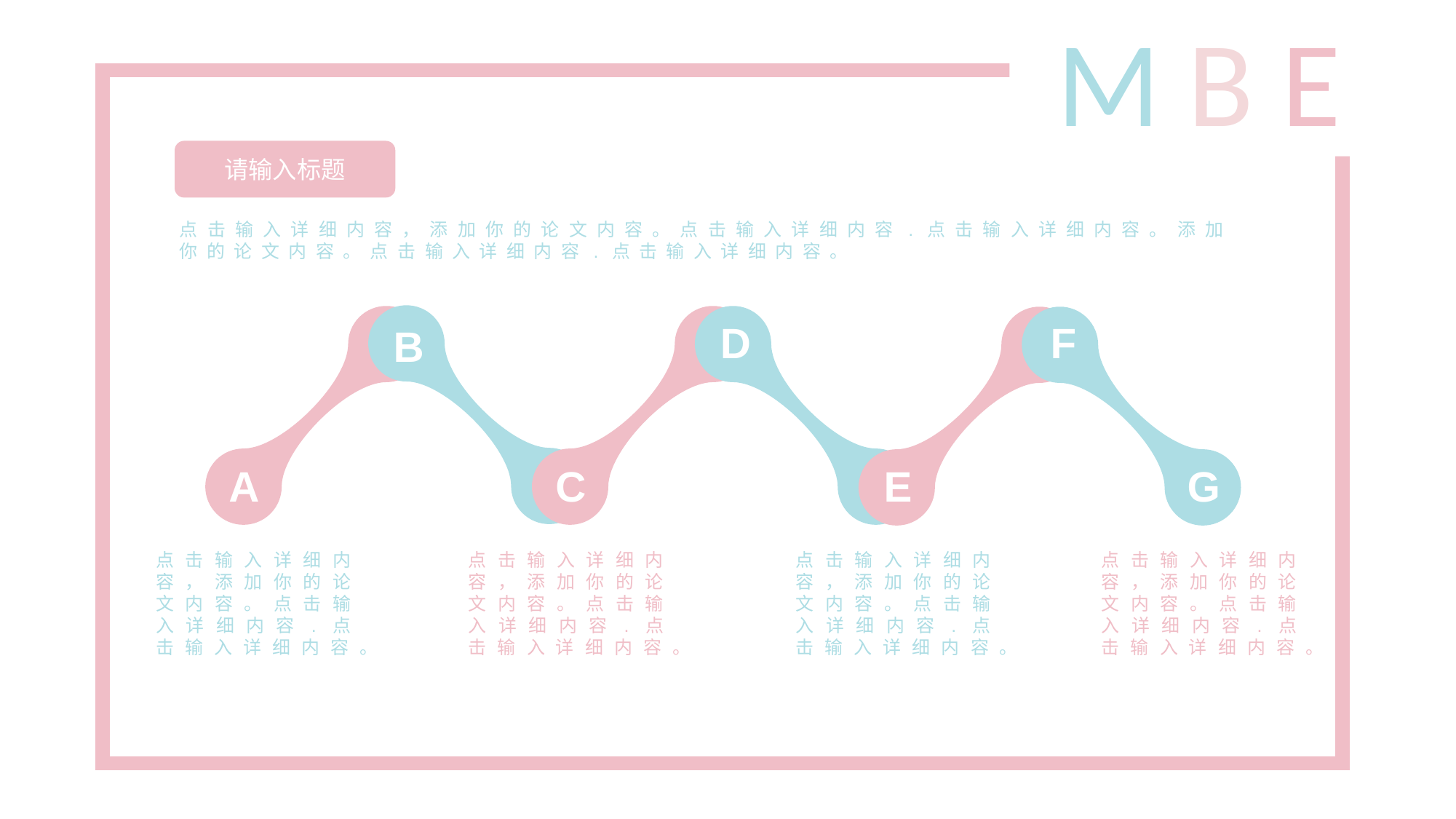

M B E

请输入标题
点击输入详细内容，添加你的论文内容。点击输入详细内容.点击输入详细内容。添加你的论文内容。点击输入详细内容.点击输入详细内容。

B

A

C

D

E

F
G
点击输入详细内容，添加你的论文内容。点击输入详细内容.点击输入详细内容。
点击输入详细内容，添加你的论文内容。点击输入详细内容.点击输入详细内容。
点击输入详细内容，添加你的论文内容。点击输入详细内容.点击输入详细内容。
点击输入详细内容，添加你的论文内容。点击输入详细内容.点击输入详细内容。